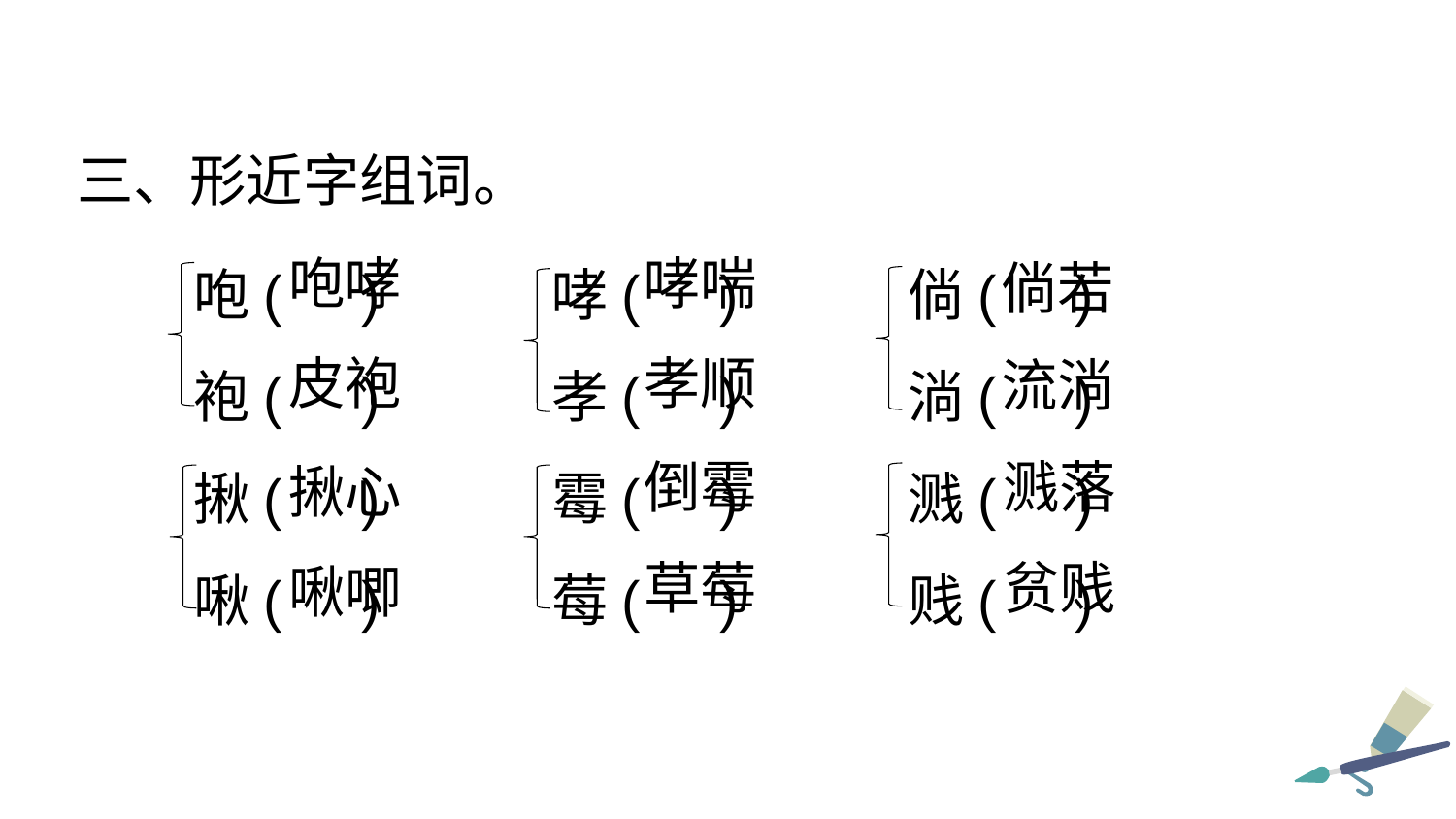

三、形近字组词。
咆(     ) 	哮(     )	倘(     )
袍(     )	孝(     )	淌(     )
揪(     )	霉(     )	溅(     )
啾(     )	莓(     )	贱(     )
咆哮
哮喘
倘若

皮袍
孝顺
流淌
倒霉
溅落
揪心

草莓
贫贱
啾唧